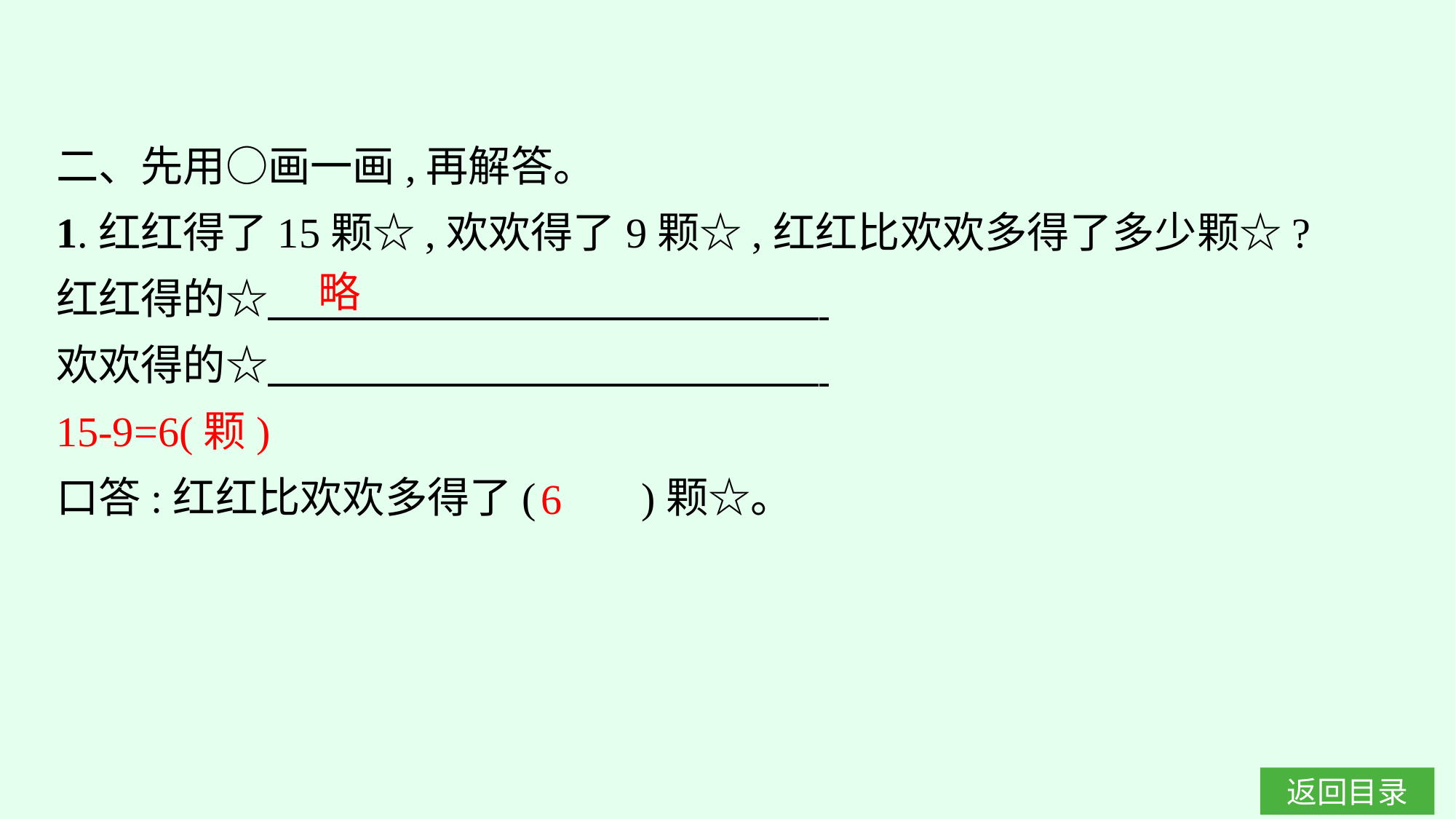

二、先用○画一画,再解答。
1.红红得了15颗☆,欢欢得了9颗☆,红红比欢欢多得了多少颗☆?
红红得的☆
欢欢得的☆
15-9=6(颗)
口答:红红比欢欢多得了(　　)颗☆。
略
6